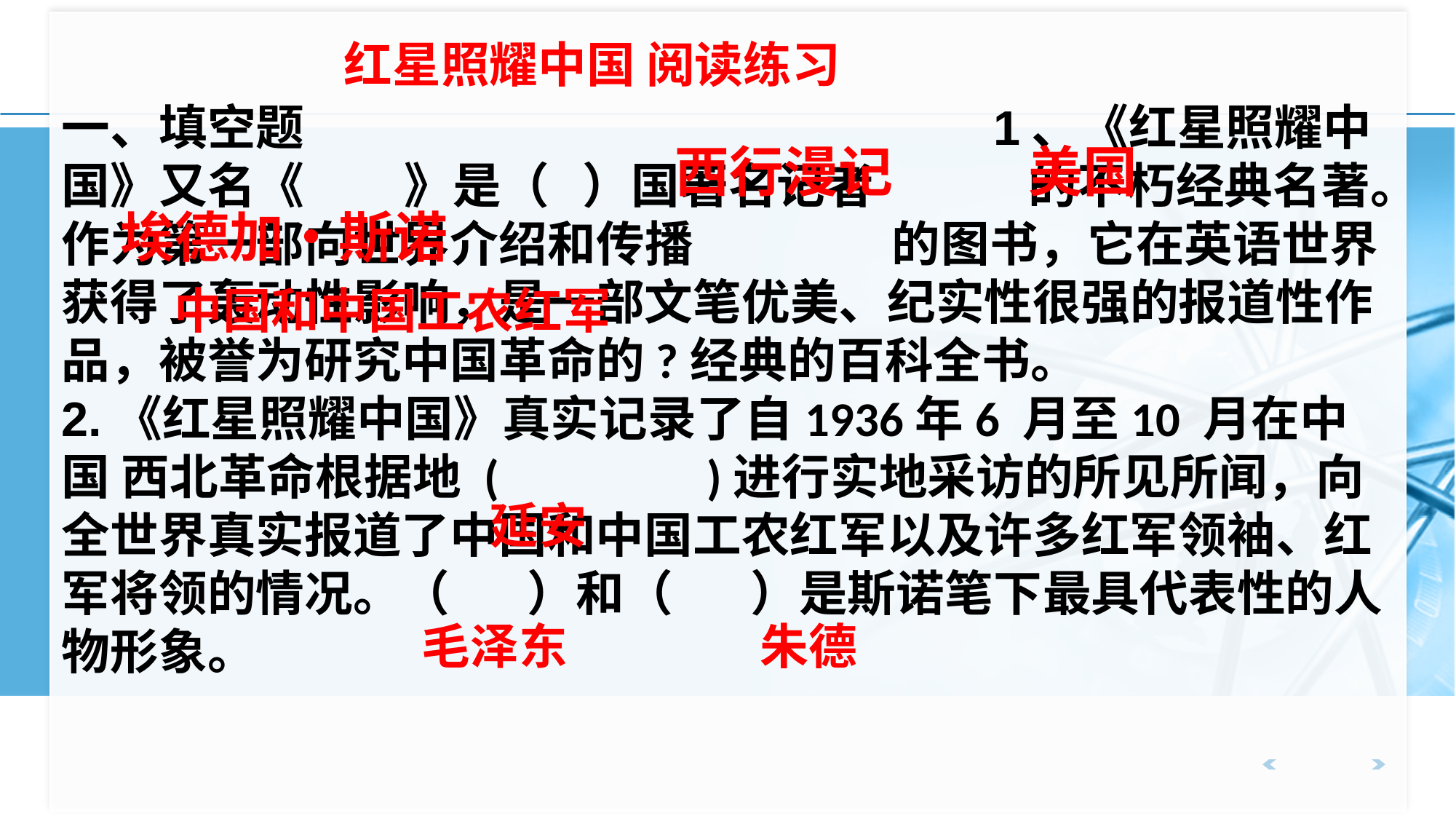

红星照耀中国 阅读练习
一、填空题                                                             1、《红星照耀中国》又名《         》是（   ）国著名记者              的不朽经典名著。作为第一部向世界介绍和传播                  的图书，它在英语世界获得了轰动性影响，是一部文笔优美、纪实性很强的报道性作品，被誉为研究中国革命的?经典的百科全书。
2.《红星照耀中国》真实记录了自1936年6 月至10 月在中国 西北革命根据地 (                   )进行实地采访的所见所闻，向全世界真实报道了中国和中国工农红军以及许多红军领袖、红军将领的情况。（       ）和（       ）是斯诺笔下最具代表性的人物形象。
西行漫记
美国
埃德加•斯诺
中国和中国工农红军
延安
毛泽东
朱德